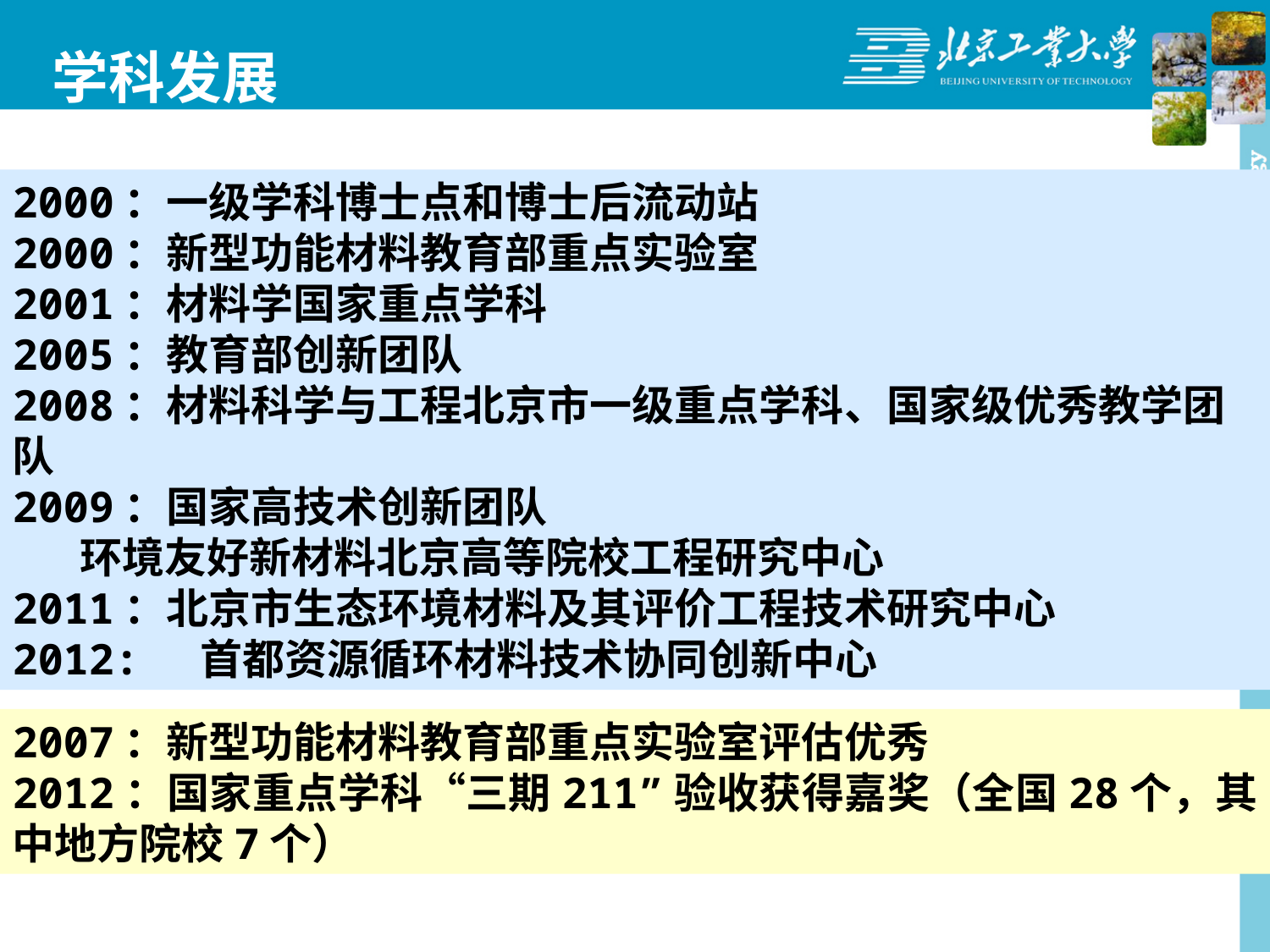

学科发展
2000：一级学科博士点和博士后流动站
2000：新型功能材料教育部重点实验室
2001：材料学国家重点学科
2005：教育部创新团队
2008：材料科学与工程北京市一级重点学科、国家级优秀教学团队
2009：国家高技术创新团队
      环境友好新材料北京高等院校工程研究中心
2011：北京市生态环境材料及其评价工程技术研究中心
2012:  首都资源循环材料技术协同创新中心
2007：新型功能材料教育部重点实验室评估优秀
2012：国家重点学科“三期211”验收获得嘉奖（全国28个，其中地方院校7个）